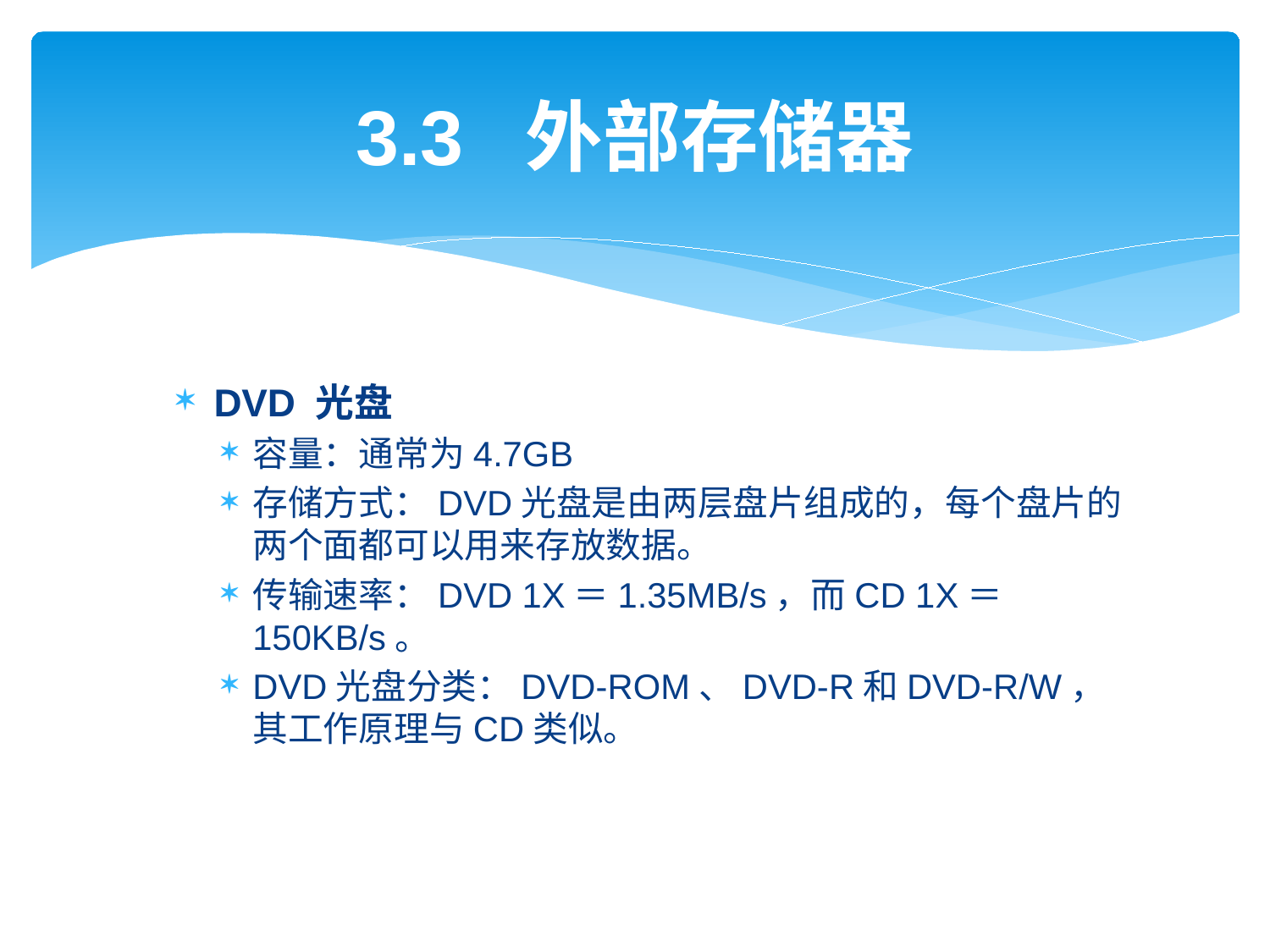

# 3.3  外部存储器
DVD 光盘
容量：通常为4.7GB
存储方式：DVD光盘是由两层盘片组成的，每个盘片的两个面都可以用来存放数据。
传输速率：DVD 1X＝1.35MB/s，而CD 1X＝150KB/s。
DVD光盘分类：DVD-ROM、DVD-R和DVD-R/W，其工作原理与CD类似。